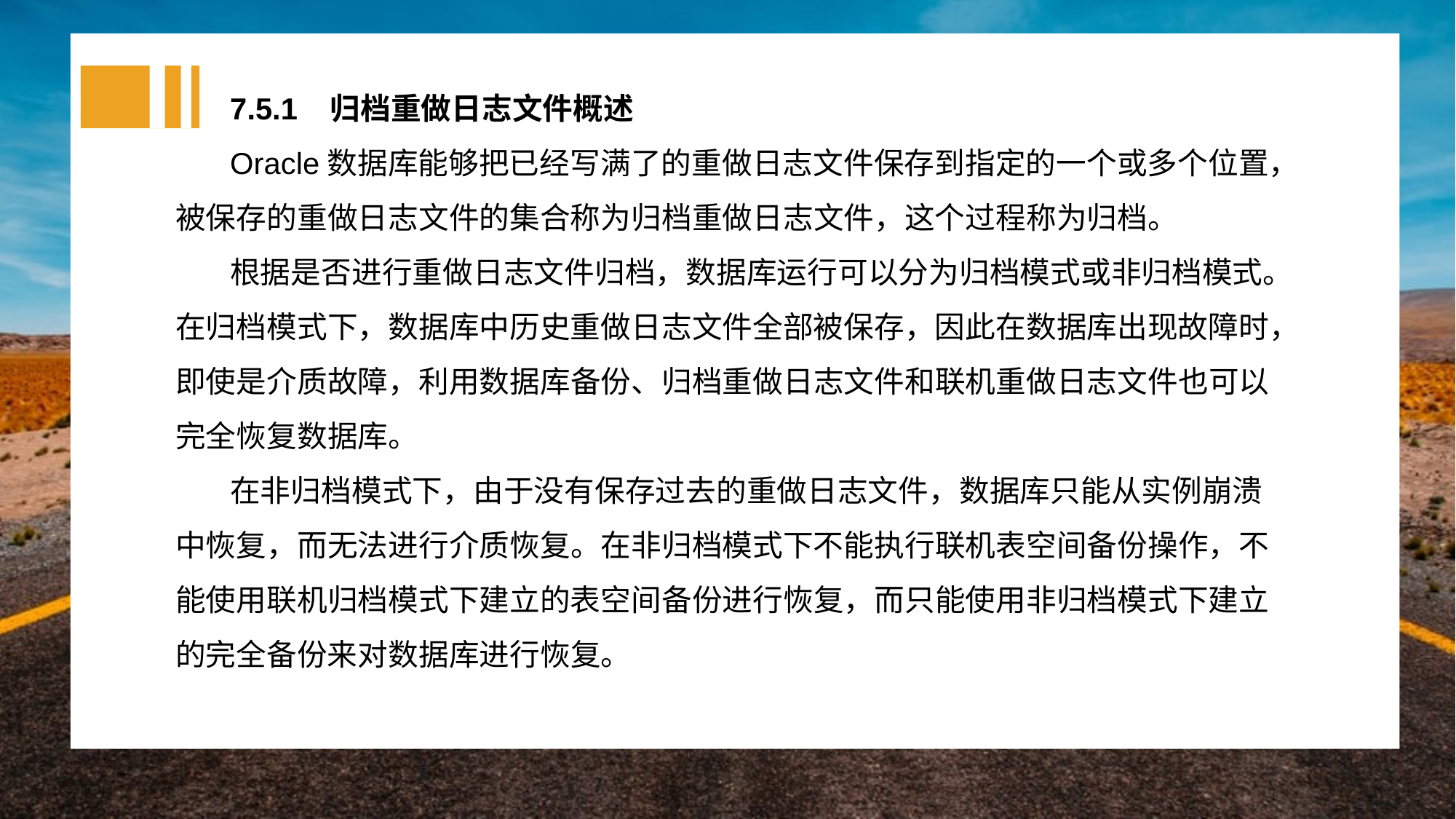

7.5.1   归档重做日志文件概述
Oracle数据库能够把已经写满了的重做日志文件保存到指定的一个或多个位置，被保存的重做日志文件的集合称为归档重做日志文件，这个过程称为归档。
根据是否进行重做日志文件归档，数据库运行可以分为归档模式或非归档模式。在归档模式下，数据库中历史重做日志文件全部被保存，因此在数据库出现故障时，即使是介质故障，利用数据库备份、归档重做日志文件和联机重做日志文件也可以完全恢复数据库。
在非归档模式下，由于没有保存过去的重做日志文件，数据库只能从实例崩溃中恢复，而无法进行介质恢复。在非归档模式下不能执行联机表空间备份操作，不能使用联机归档模式下建立的表空间备份进行恢复，而只能使用非归档模式下建立的完全备份来对数据库进行恢复。